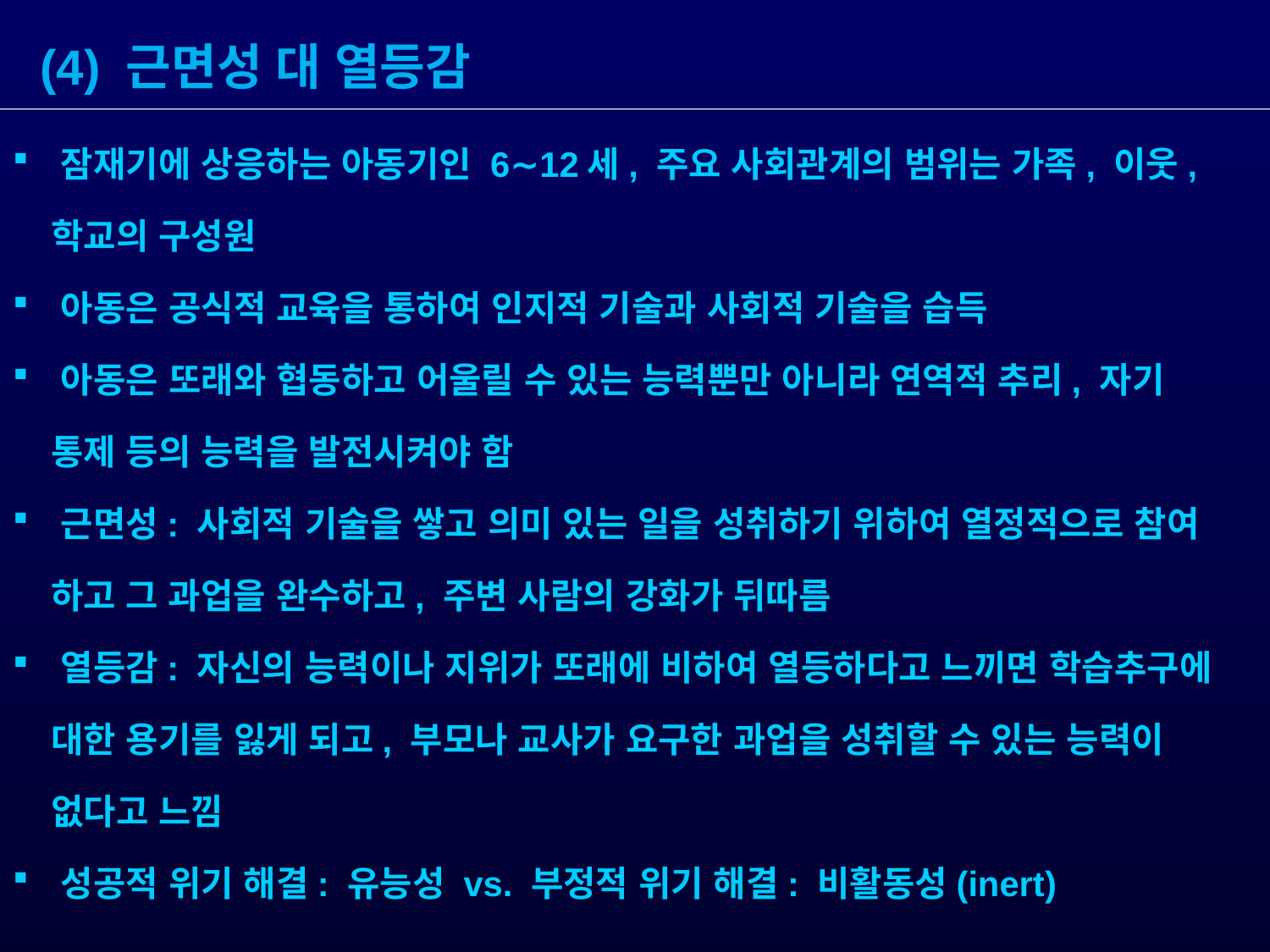

(4) 근면성 대 열등감
 잠재기에 상응하는 아동기인 6∼12세, 주요 사회관계의 범위는 가족, 이웃,
   학교의 구성원
 아동은 공식적 교육을 통하여 인지적 기술과 사회적 기술을 습득
 아동은 또래와 협동하고 어울릴 수 있는 능력뿐만 아니라 연역적 추리, 자기
   통제 등의 능력을 발전시켜야 함
 근면성: 사회적 기술을 쌓고 의미 있는 일을 성취하기 위하여 열정적으로 참여
   하고 그 과업을 완수하고, 주변 사람의 강화가 뒤따름
 열등감: 자신의 능력이나 지위가 또래에 비하여 열등하다고 느끼면 학습추구에
   대한 용기를 잃게 되고, 부모나 교사가 요구한 과업을 성취할 수 있는 능력이
   없다고 느낌
 성공적 위기 해결: 유능성 vs. 부정적 위기 해결: 비활동성(inert)